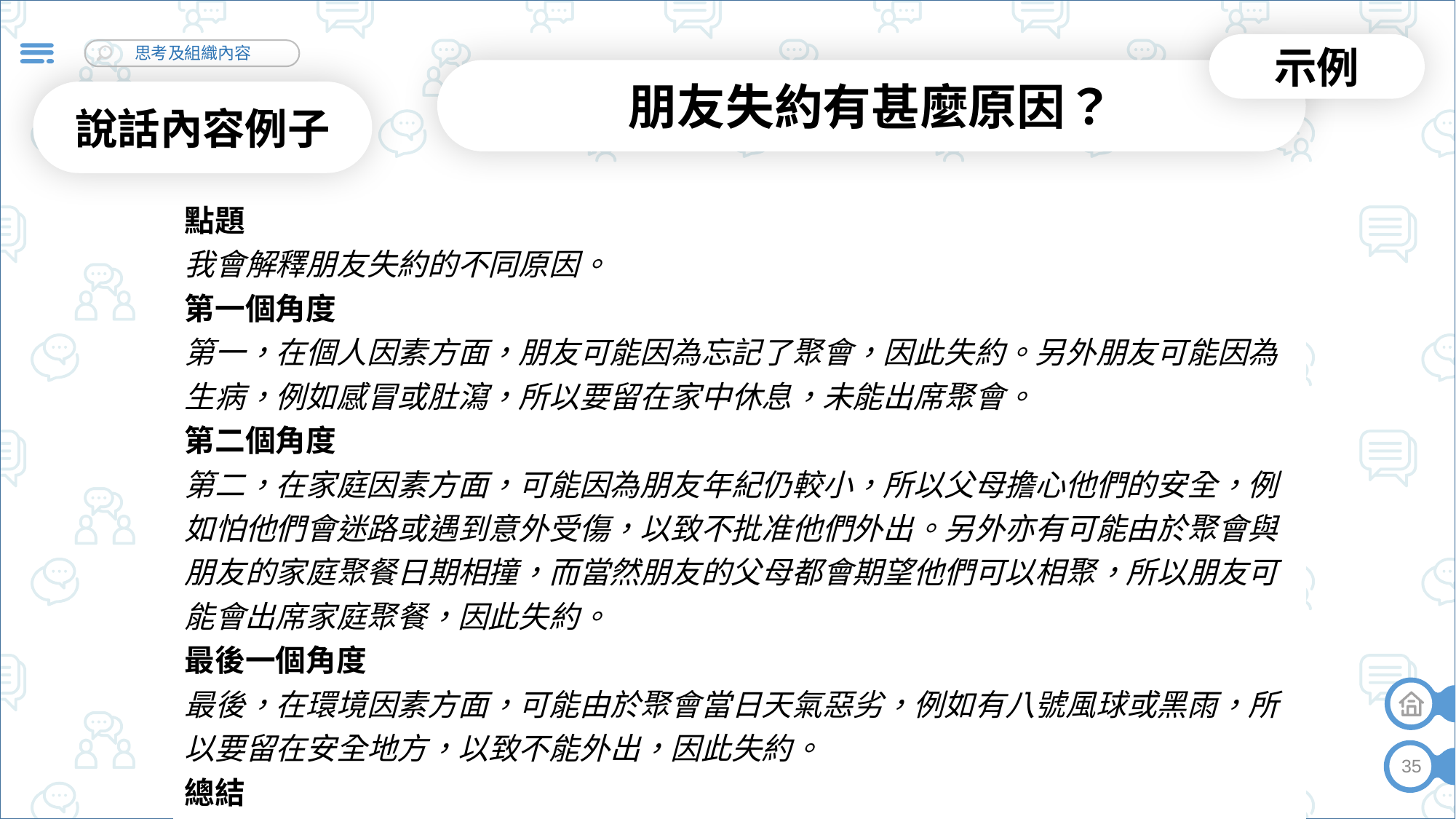

示例
朋友失約有甚麼原因？
說話內容例子
| 點題 我會解釋朋友失約的不同原因。 第一個角度 第一，在個人因素方面，朋友可能因為忘記了聚會，因此失約。另外朋友可能因為生病，例如感冒或肚瀉，所以要留在家中休息，未能出席聚會。 第二個角度 第二，在家庭因素方面，可能因為朋友年紀仍較小，所以父母擔心他們的安全，例如怕他們會迷路或遇到意外受傷，以致不批准他們外出。另外亦有可能由於聚會與朋友的家庭聚餐日期相撞，而當然朋友的父母都會期望他們可以相聚，所以朋友可能會出席家庭聚餐，因此失約。 最後一個角度 最後，在環境因素方面，可能由於聚會當日天氣惡劣，例如有八號風球或黑雨，所以要留在安全地方，以致不能外出，因此失約。 總結 總括而言，朋友失約可能由個人、家庭及環境方面的原因引致。 |
| --- |
35